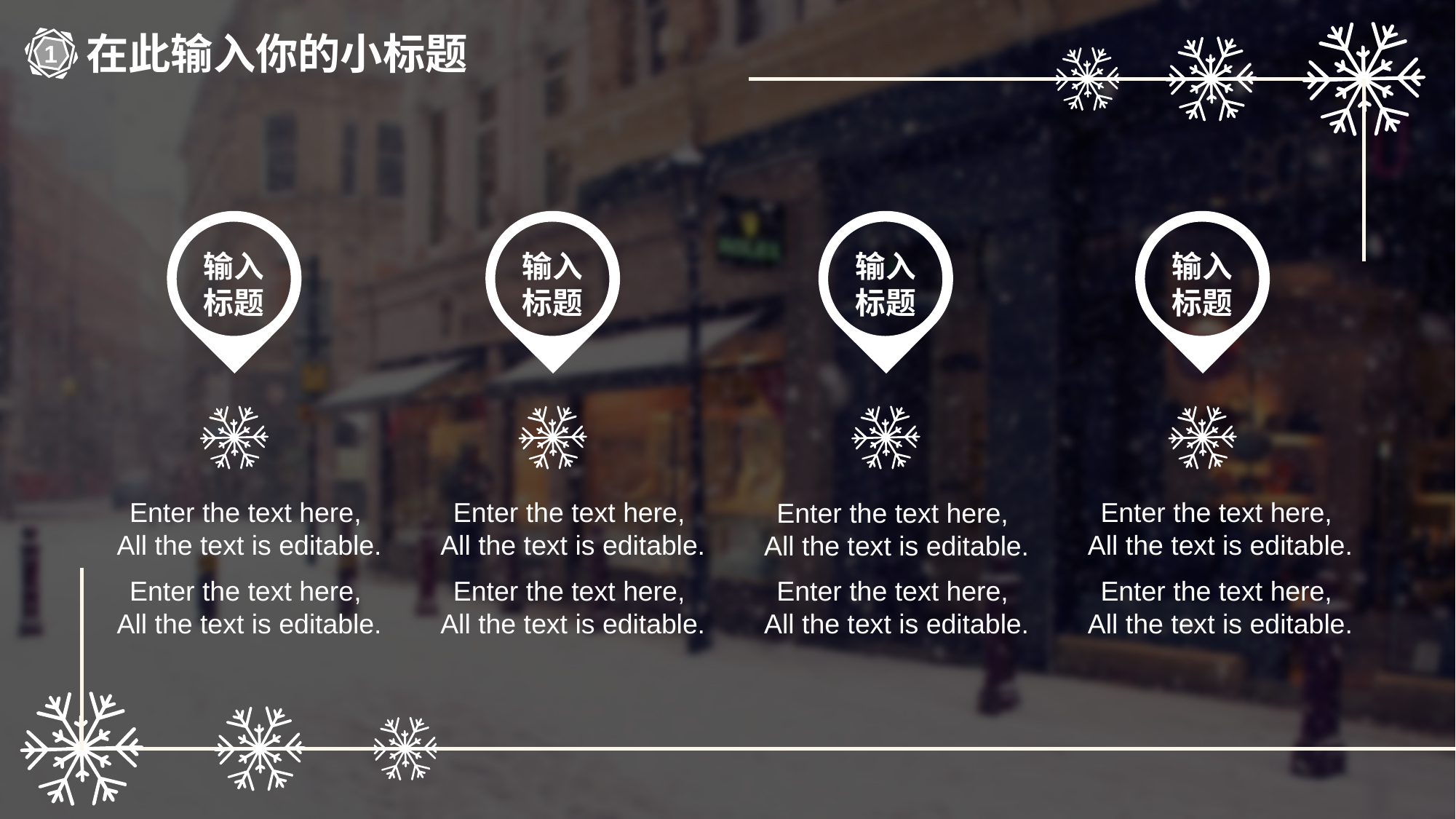

在此输入你的小标题

1

输入
标题
输入
标题
输入
标题
输入
标题

Enter the text here,
 All the text is editable.
Enter the text here,
 All the text is editable.
Enter the text here,
 All the text is editable.
Enter the text here,
 All the text is editable.
Enter the text here,
 All the text is editable.
Enter the text here,
 All the text is editable.
Enter the text here,
 All the text is editable.
Enter the text here,
 All the text is editable.